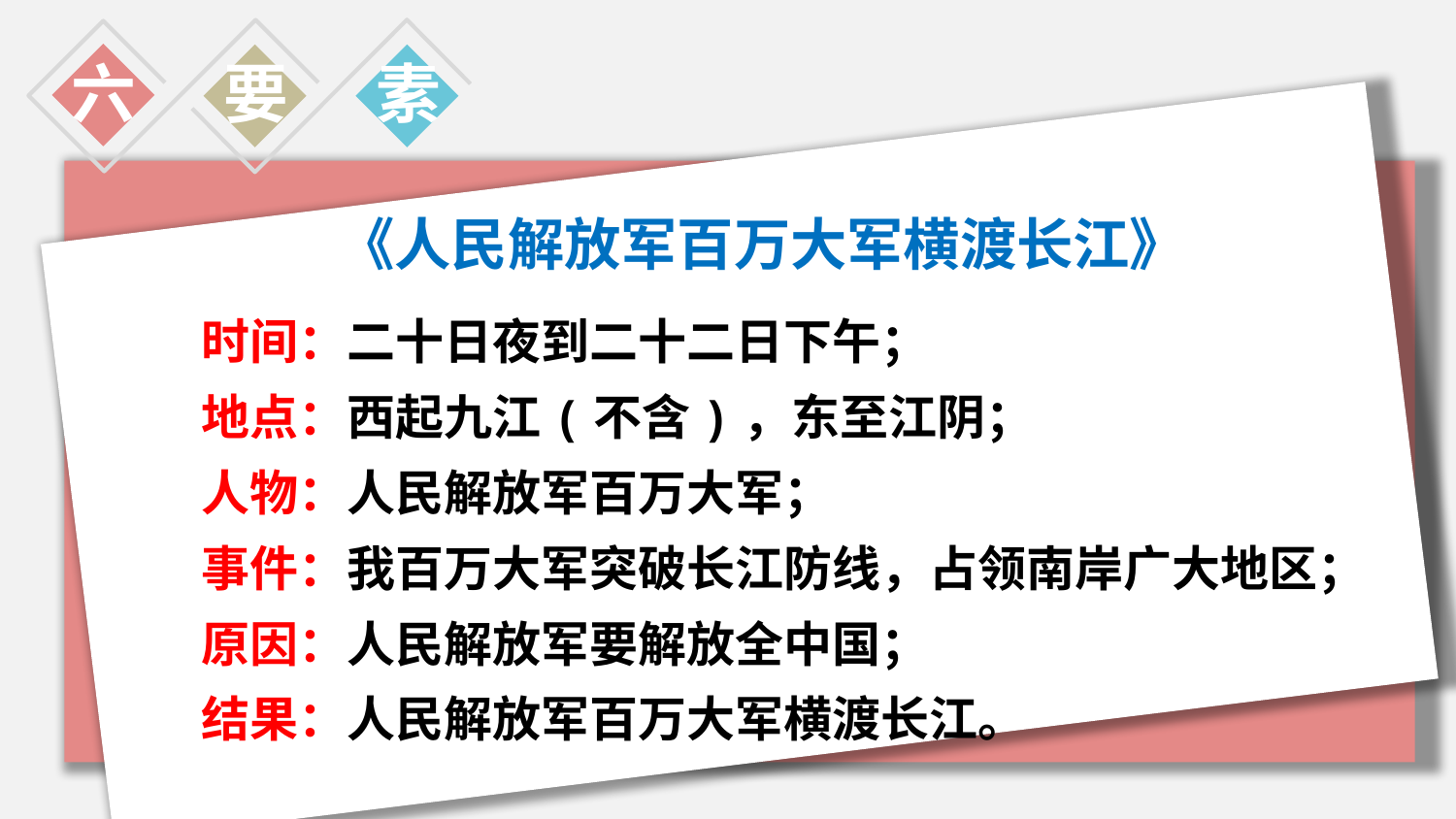

六
要
素
《人民解放军百万大军横渡长江》

时间：二十日夜到二十二日下午；
地点：西起九江(不含)，东至江阴；
人物：人民解放军百万大军；
事件：我百万大军突破长江防线，占领南岸广大地区；
原因：人民解放军要解放全中国；
结果：人民解放军百万大军横渡长江。